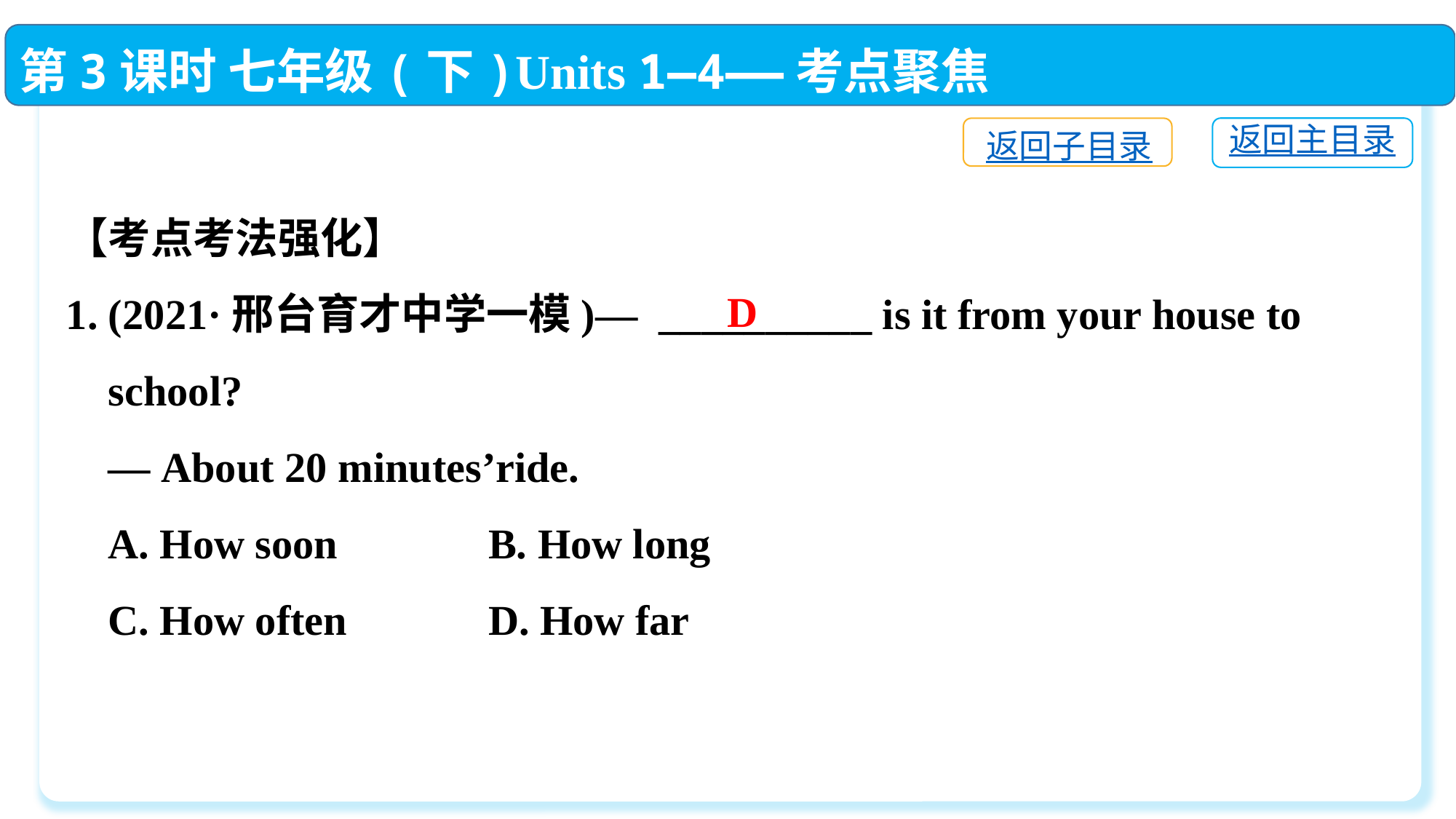

第3课时 七年级(下)Units 1—4——考点聚焦

返回主目录

返回子目录
【考点考法强化】
1. (2021·邢台育才中学一模)—  __________ is it from your house to
    school?
    — About 20 minutes’ride.
    A. How soon	         B. How long
    C. How often	         D. How far

D